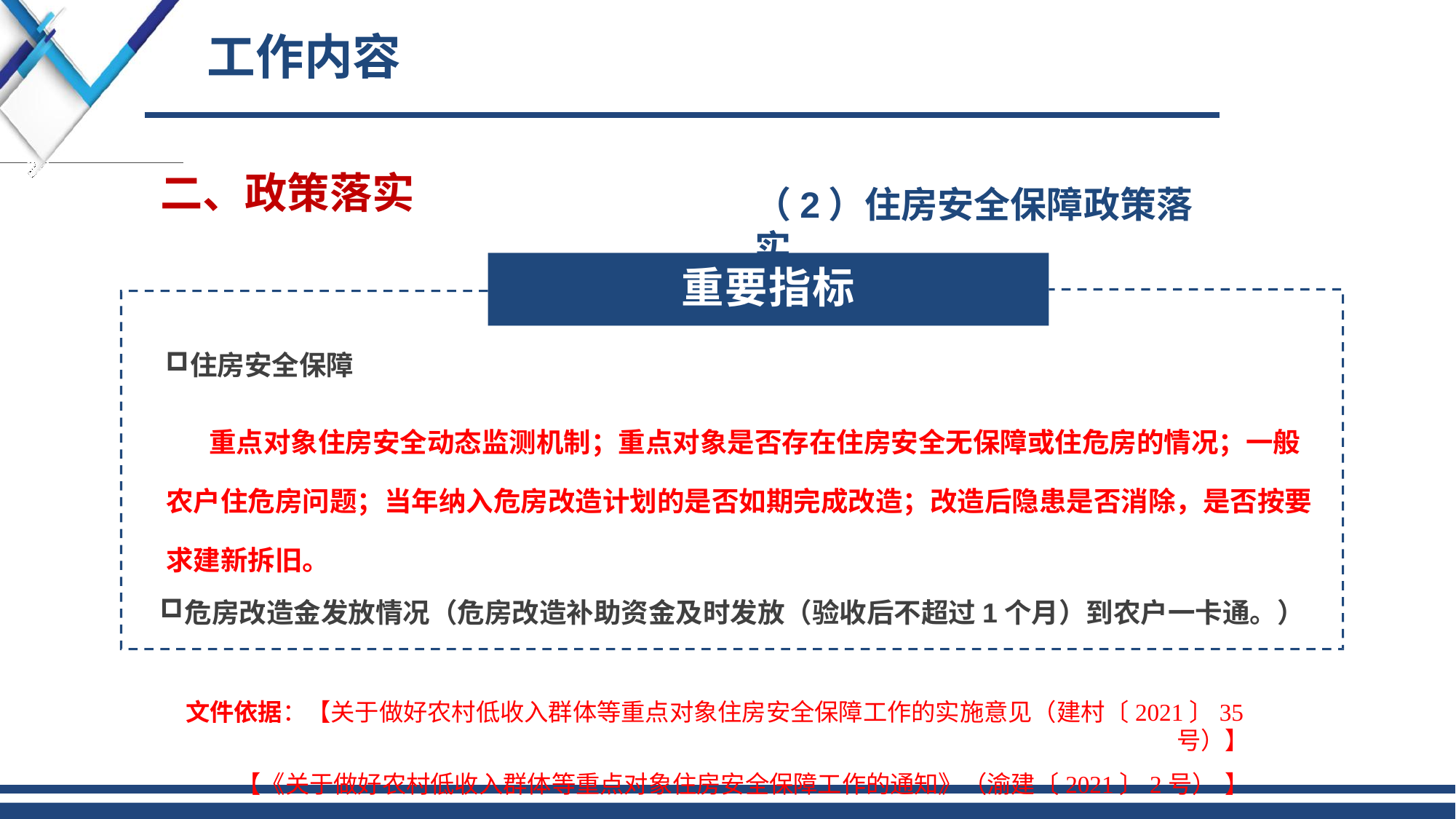

# 工作内容

二、政策落实
（2）住房安全保障政策落实

重要指标

住房安全保障
重点对象住房安全动态监测机制；重点对象是否存在住房安全无保障或住危房的情况；一般 农户住危房问题；当年纳入危房改造计划的是否如期完成改造；改造后隐患是否消除，是否按要 求建新拆旧。
危房改造金发放情况（危房改造补助资金及时发放（验收后不超过1个月）到农户一卡通。）

文件依据：【关于做好农村低收入群体等重点对象住房安全保障工作的实施意见（建村〔2021〕35号）】
【《关于做好农村低收入群体等重点对象住房安全保障工作的通知》（渝建〔2021〕2号） 】